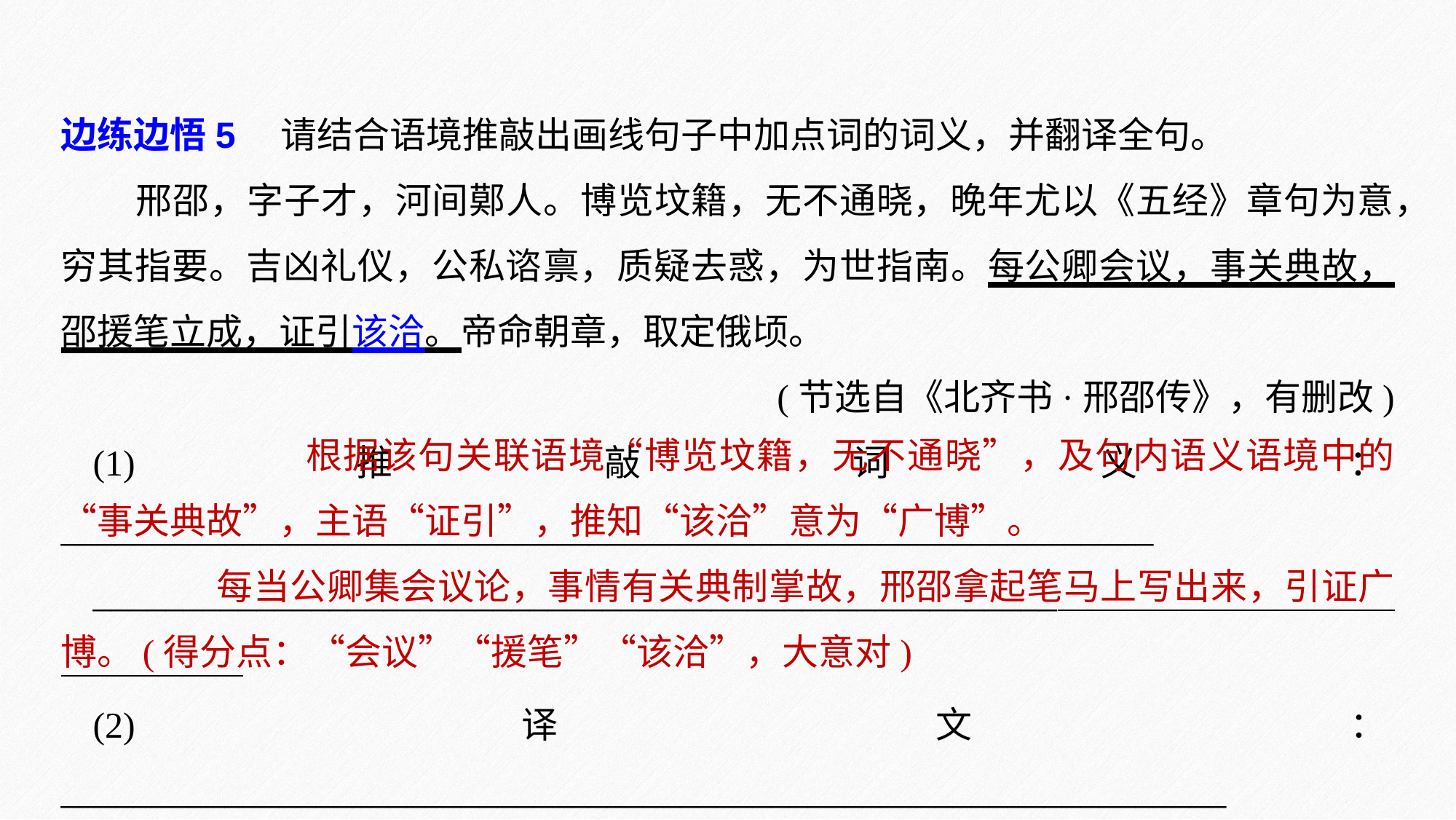

边练边悟5　请结合语境推敲出画线句子中加点词的词义，并翻译全句。
邢邵，字子才，河间鄚人。博览坟籍，无不通晓，晚年尤以《五经》章句为意，穷其指要。吉凶礼仪，公私谘禀，质疑去惑，为世指南。每公卿会议，事关典故，邵援笔立成，证引该洽。帝命朝章，取定俄顷。
(节选自《北齐书·邢邵传》，有删改)
(1)推敲词义：____________________________________________________________
_____________________________________________________
(2)译文：________________________________________________________________
_______________________________________________
                         根据该句关联语境“博览坟籍，无不通晓”，及句内语义语境中的“事关典故”，主语“证引”，推知“该洽”意为“广博”。
                 每当公卿集会议论，事情有关典制掌故，邢邵拿起笔马上写出来，引证广博。(得分点：“会议”“援笔”“该洽”，大意对)